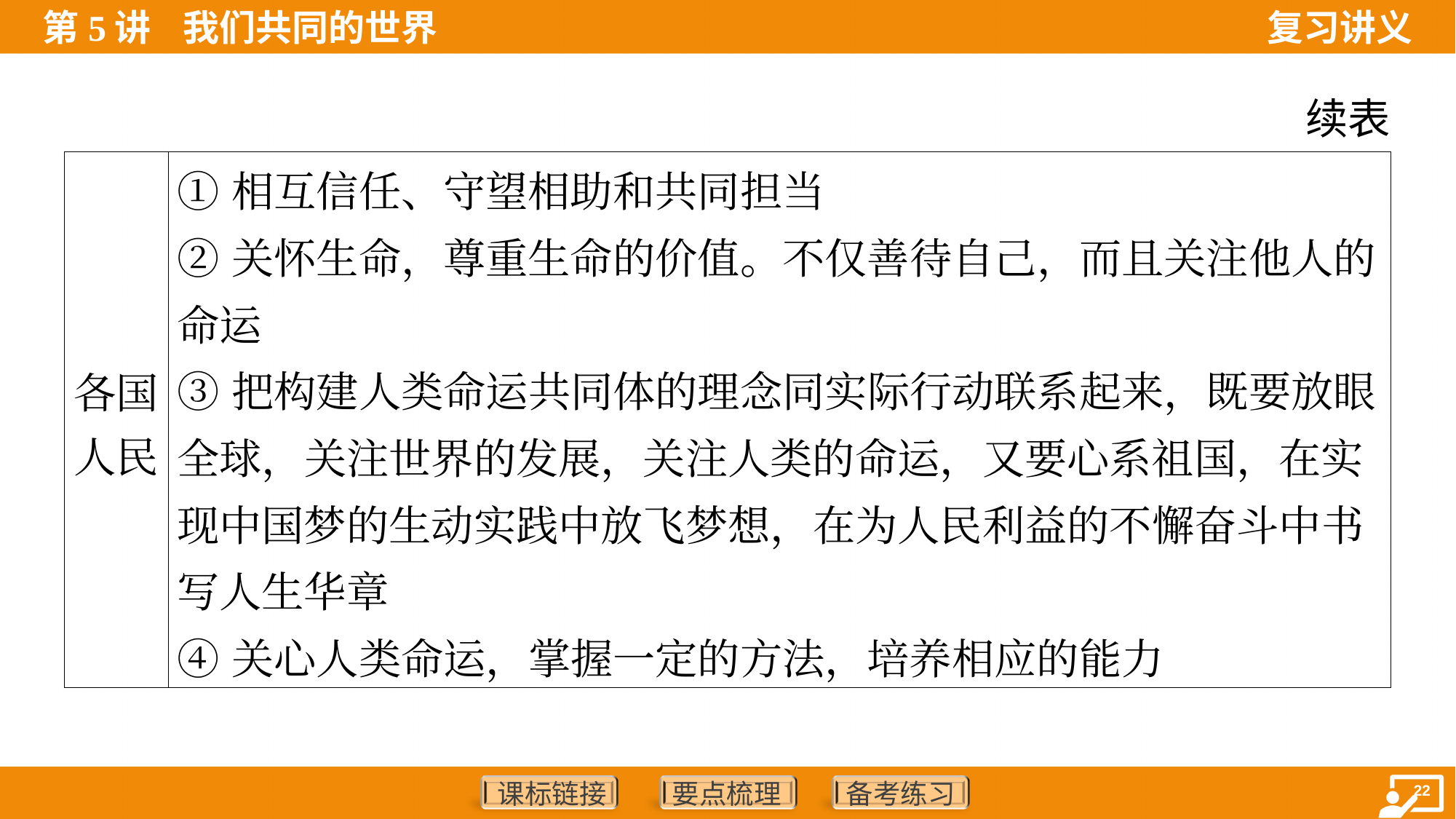

续表
| 各国 人民 | ①相互信任、守望相助和共同担当 ②关怀生命，尊重生命的价值。不仅善待自己，而且关注他人的 命运 ③把构建人类命运共同体的理念同实际行动联系起来，既要放眼 全球，关注世界的发展，关注人类的命运，又要心系祖国，在实 现中国梦的生动实践中放飞梦想，在为人民利益的不懈奋斗中书 写人生华章 ④关心人类命运，掌握一定的方法，培养相应的能力 |  |
| --- | --- | --- |